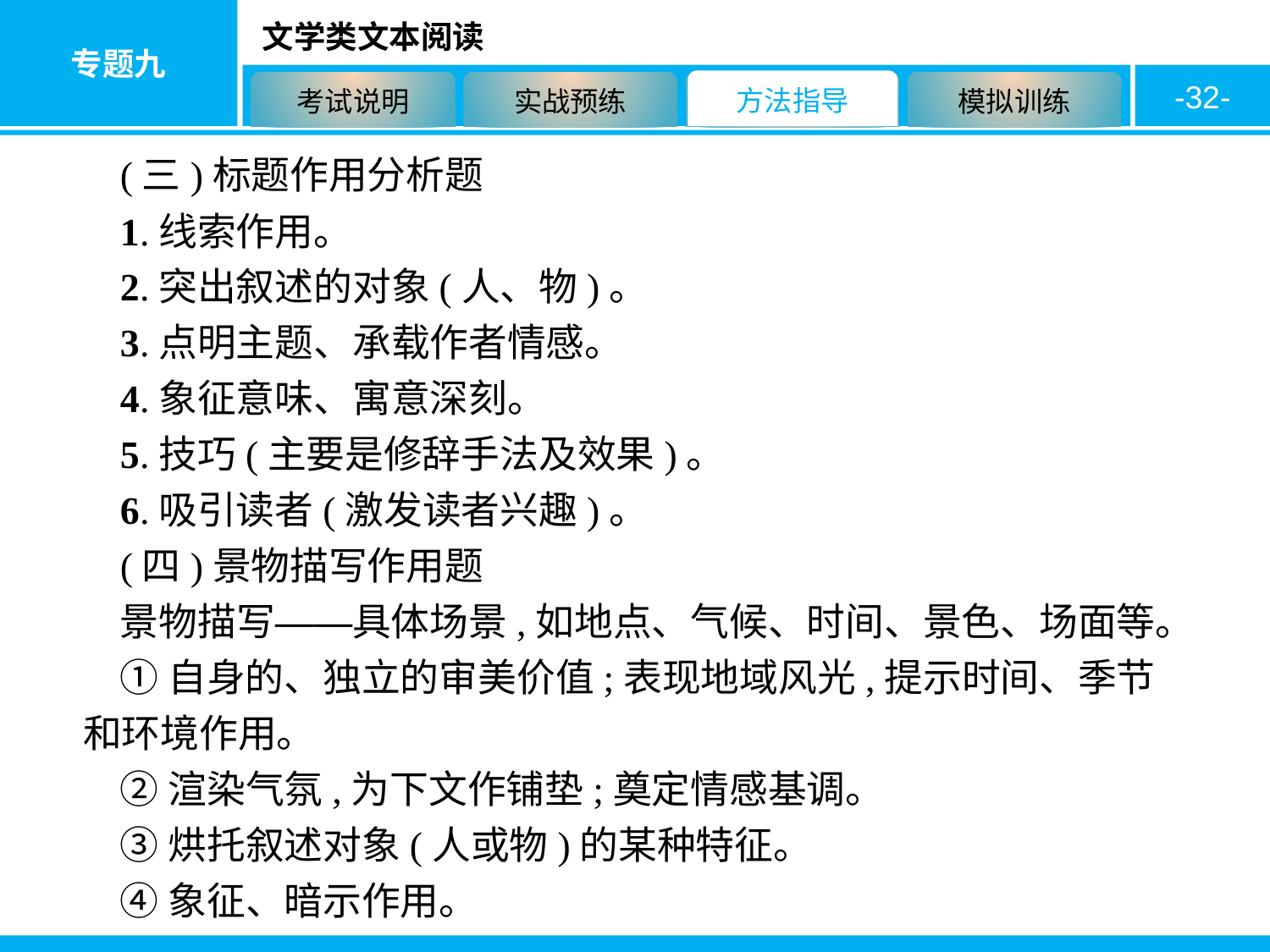

-32-
(三)标题作用分析题
1.线索作用。
2.突出叙述的对象(人、物)。
3.点明主题、承载作者情感。
4.象征意味、寓意深刻。
5.技巧(主要是修辞手法及效果)。
6.吸引读者(激发读者兴趣)。
(四)景物描写作用题
景物描写——具体场景,如地点、气候、时间、景色、场面等。
①自身的、独立的审美价值;表现地域风光,提示时间、季节和环境作用。
②渲染气氛,为下文作铺垫;奠定情感基调。
③烘托叙述对象(人或物)的某种特征。
④象征、暗示作用。